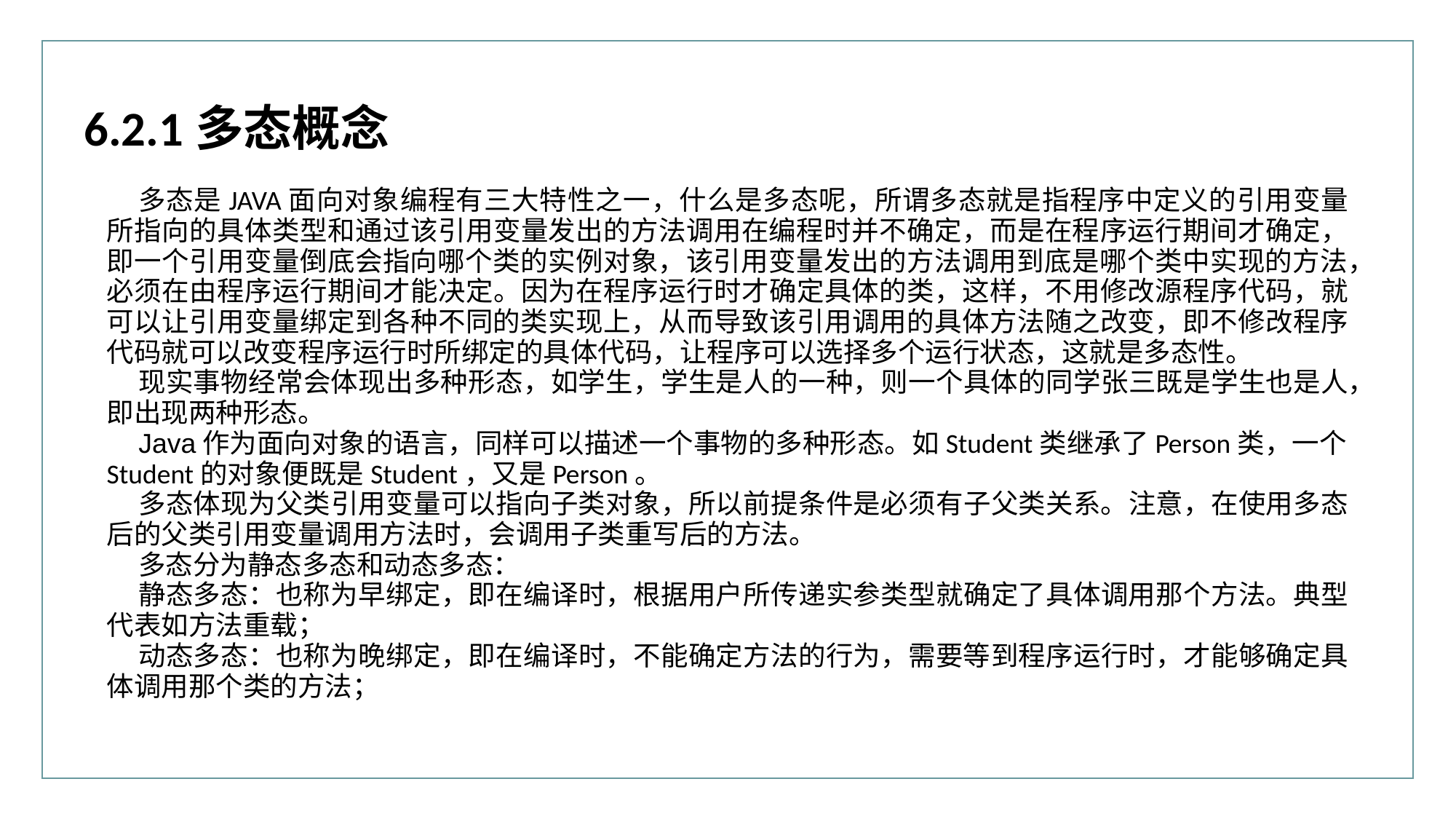

行业PPT模板http://www.XX.com/hangye/

6.2.1多态概念
多态是JAVA面向对象编程有三大特性之一，什么是多态呢，所谓多态就是指程序中定义的引用变量所指向的具体类型和通过该引用变量发出的方法调用在编程时并不确定，而是在程序运行期间才确定，即一个引用变量倒底会指向哪个类的实例对象，该引用变量发出的方法调用到底是哪个类中实现的方法，必须在由程序运行期间才能决定。因为在程序运行时才确定具体的类，这样，不用修改源程序代码，就可以让引用变量绑定到各种不同的类实现上，从而导致该引用调用的具体方法随之改变，即不修改程序代码就可以改变程序运行时所绑定的具体代码，让程序可以选择多个运行状态，这就是多态性。
现实事物经常会体现出多种形态，如学生，学生是人的一种，则一个具体的同学张三既是学生也是人，即出现两种形态。
Java作为面向对象的语言，同样可以描述一个事物的多种形态。如Student类继承了Person类，一个Student的对象便既是Student，又是Person。
多态体现为父类引用变量可以指向子类对象，所以前提条件是必须有子父类关系。注意，在使用多态后的父类引用变量调用方法时，会调用子类重写后的方法。
多态分为静态多态和动态多态：
静态多态：也称为早绑定，即在编译时，根据用户所传递实参类型就确定了具体调用那个方法。典型代表如方法重载；
动态多态：也称为晚绑定，即在编译时，不能确定方法的行为，需要等到程序运行时，才能够确定具体调用那个类的方法；